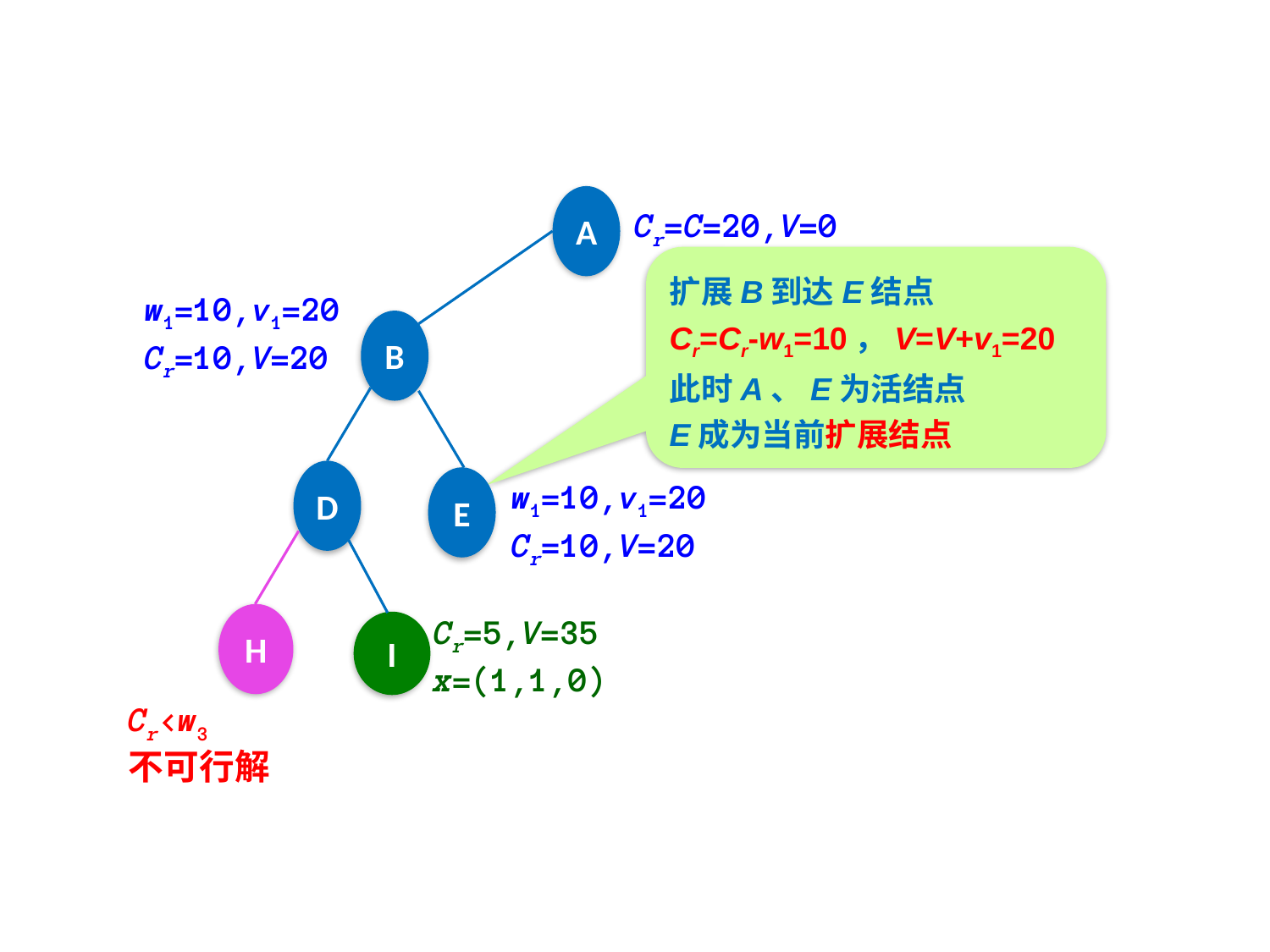

A
Cr=C=20,V=0
扩展B到达E结点
Cr=Cr-w1=10，V=V+v1=20
此时A、E为活结点
E成为当前扩展结点
w1=10,v1=20
Cr=10,V=20
B
D
E
w1=10,v1=20
Cr=10,V=20
Cr=5,V=35
x=(1,1,0)
H
I
Cr<w3
不可行解